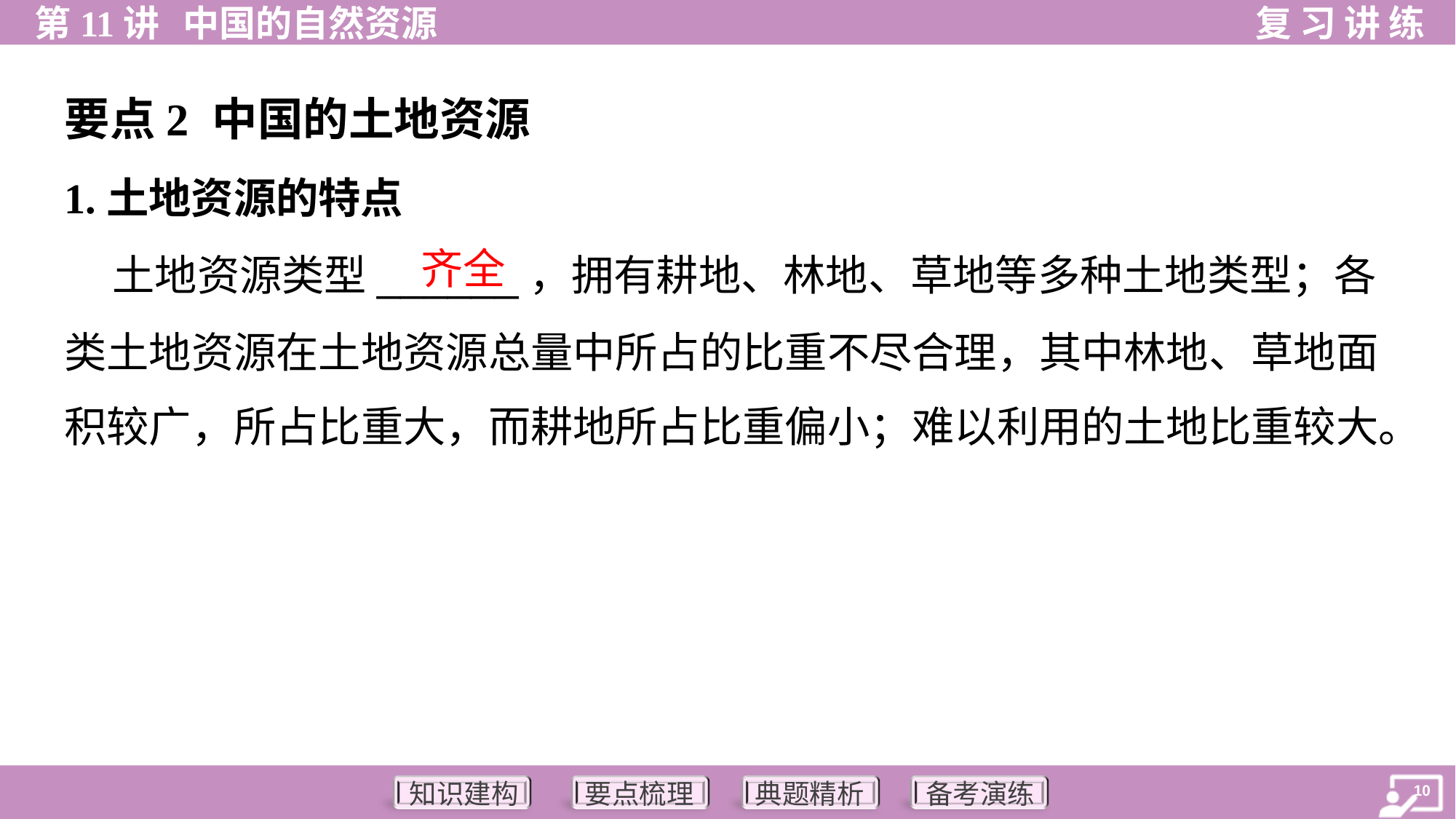

要点2 中国的土地资源
1.土地资源的特点
    土地资源类型______，拥有耕地、林地、草地等多种土地类型；各
类土地资源在土地资源总量中所占的比重不尽合理，其中林地、草地面
积较广，所占比重大，而耕地所占比重偏小；难以利用的土地比重较大。
齐全